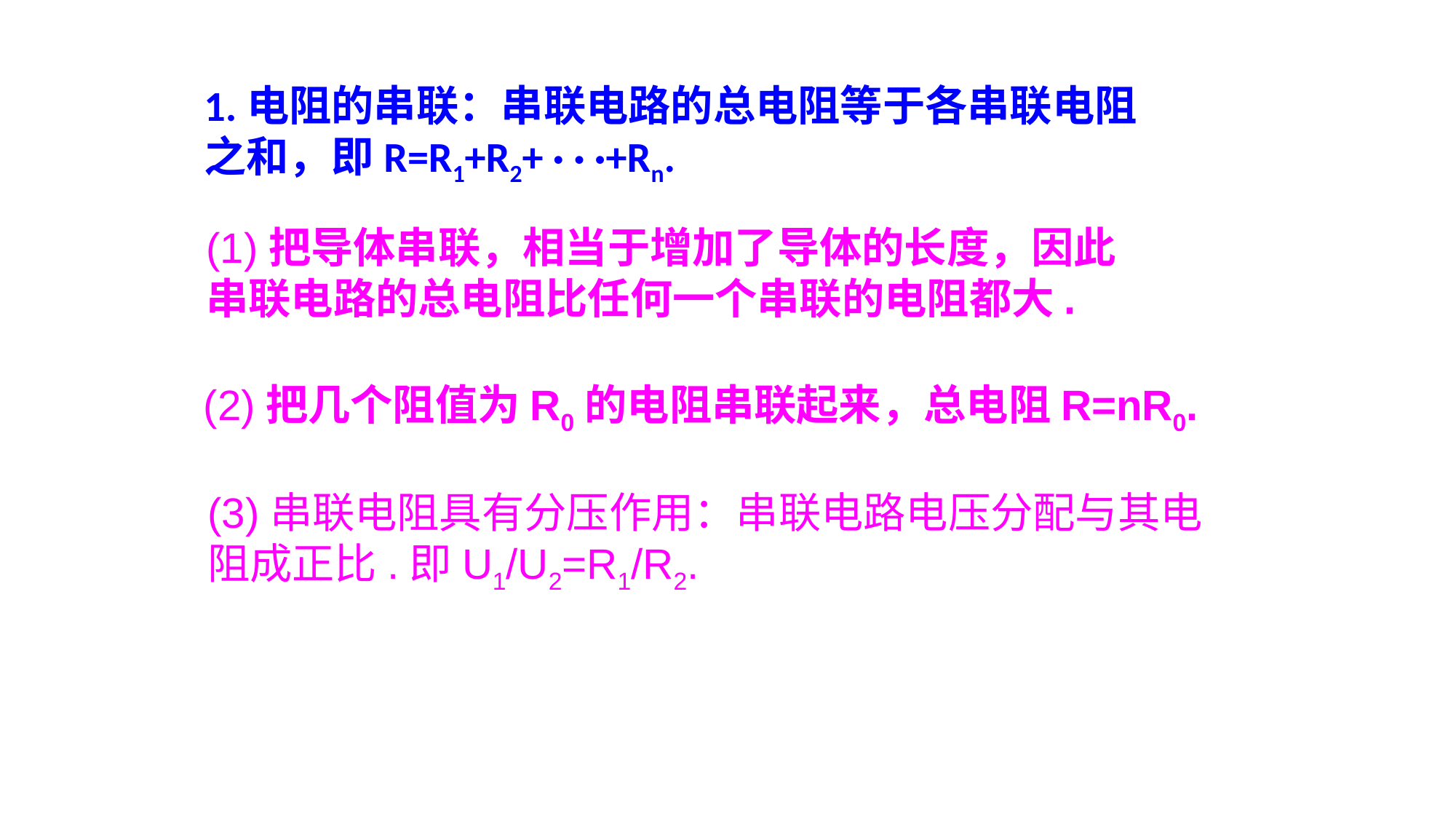

1.电阻的串联：串联电路的总电阻等于各串联电阻之和，即R=R1+R2+ · · ·+Rn.

(1)把导体串联，相当于增加了导体的长度，因此串联电路的总电阻比任何一个串联的电阻都大.
(2)把几个阻值为R0的电阻串联起来，总电阻R=nR0.
(3)串联电阻具有分压作用：串联电路电压分配与其电阻成正比.即U1/U2=R1/R2.